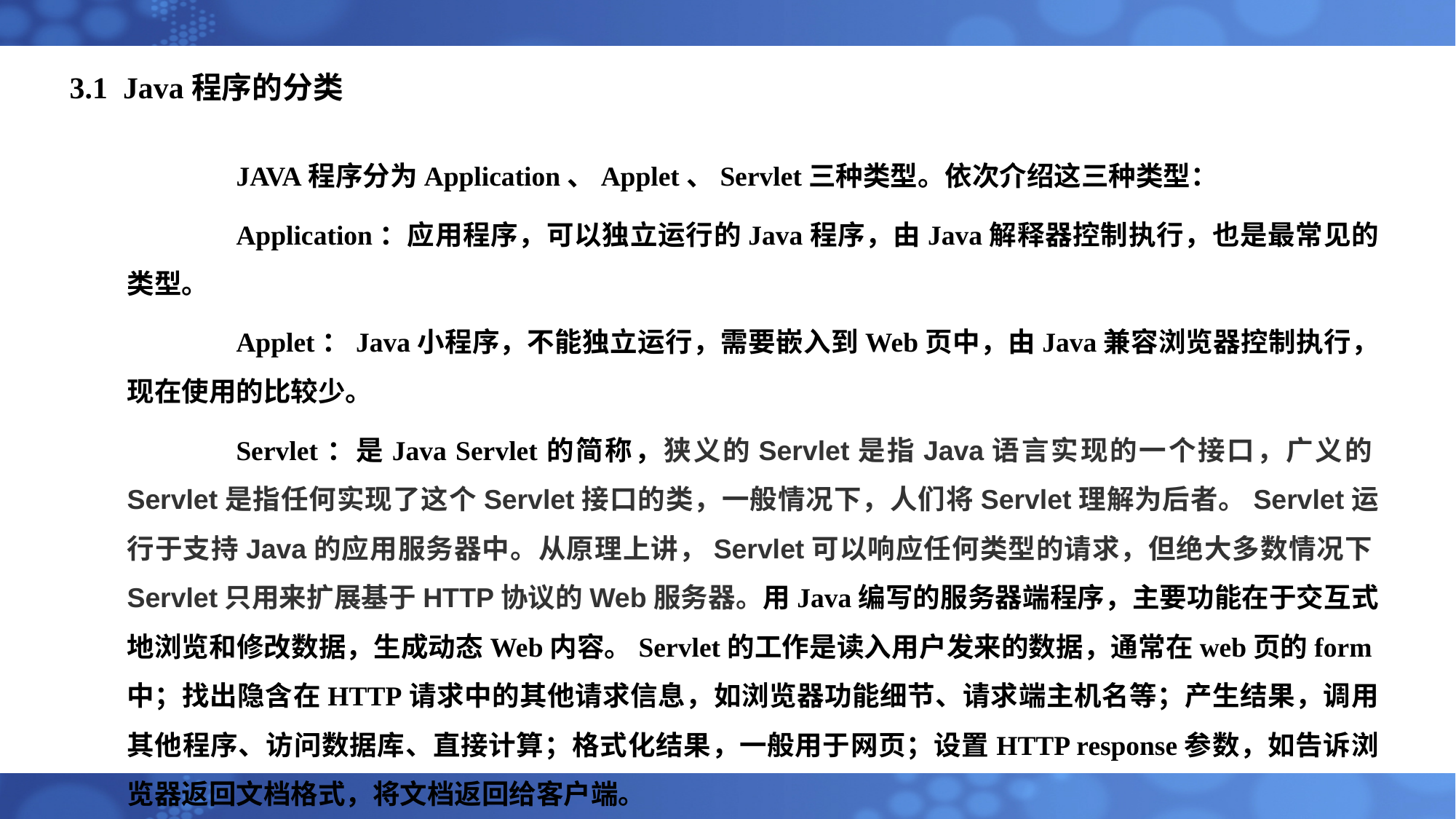

# 3.1  Java程序的分类
	JAVA程序分为Application、Applet、Servlet三种类型。依次介绍这三种类型：
	Application：应用程序，可以独立运行的Java程序，由Java解释器控制执行，也是最常见的类型。
	Applet：Java小程序，不能独立运行，需要嵌入到Web页中，由Java兼容浏览器控制执行，现在使用的比较少。
	Servlet：是Java Servlet的简称，狭义的Servlet是指Java语言实现的一个接口，广义的Servlet是指任何实现了这个Servlet接口的类，一般情况下，人们将Servlet理解为后者。Servlet运行于支持Java的应用服务器中。从原理上讲，Servlet可以响应任何类型的请求，但绝大多数情况下Servlet只用来扩展基于HTTP协议的Web服务器。用Java编写的服务器端程序，主要功能在于交互式地浏览和修改数据，生成动态Web内容。Servlet的工作是读入用户发来的数据，通常在web页的form中；找出隐含在HTTP请求中的其他请求信息，如浏览器功能细节、请求端主机名等；产生结果，调用其他程序、访问数据库、直接计算；格式化结果，一般用于网页；设置HTTP response参数，如告诉浏览器返回文档格式，将文档返回给客户端。